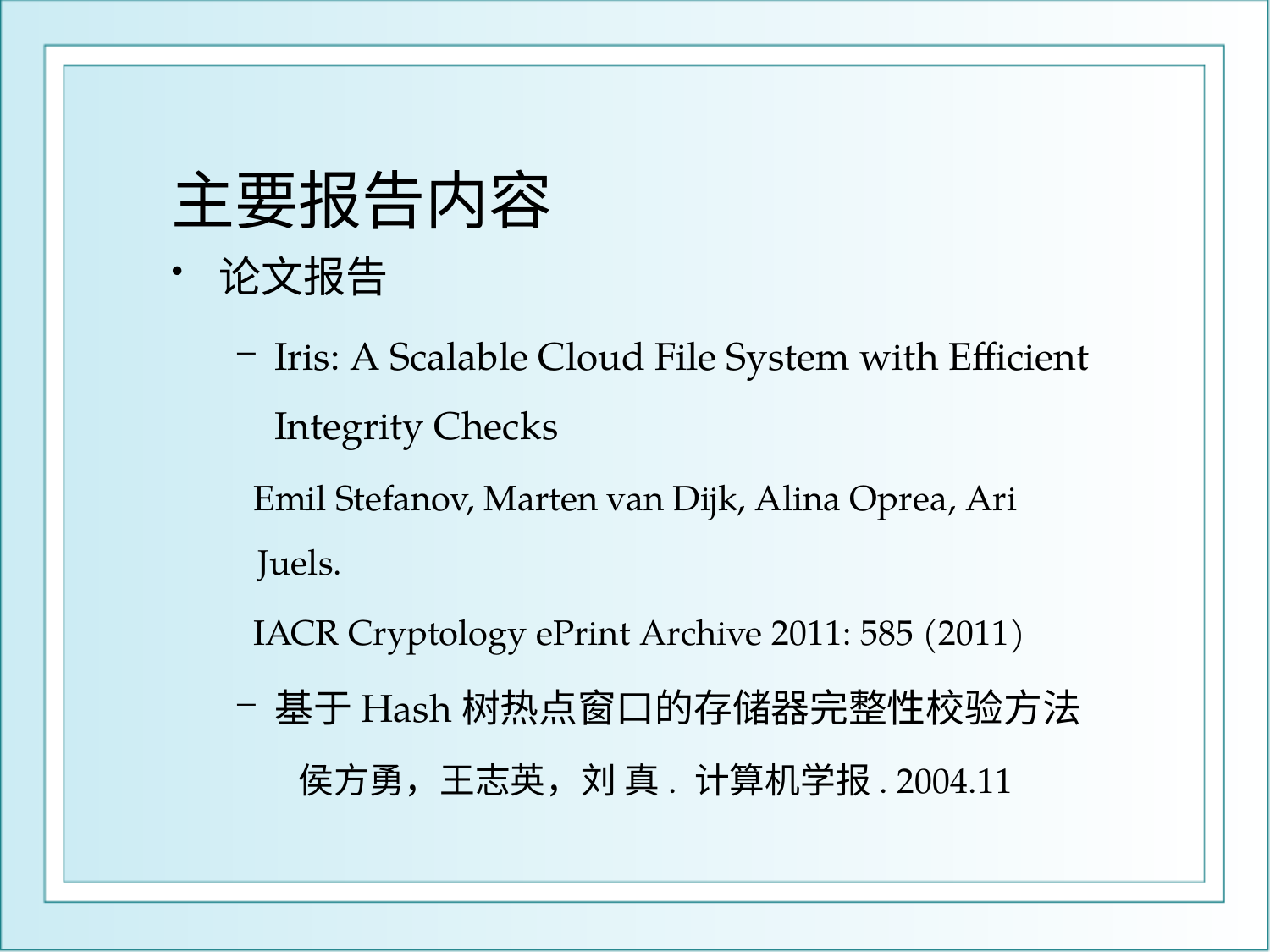

# 主要报告内容
论文报告
Iris: A Scalable Cloud File System with Efficient Integrity Checks
Emil Stefanov, Marten van Dijk, Alina Oprea, Ari Juels.
IACR Cryptology ePrint Archive 2011: 585 (2011)
基于Hash树热点窗口的存储器完整性校验方法
侯方勇，王志英，刘 真. 计算机学报. 2004.11